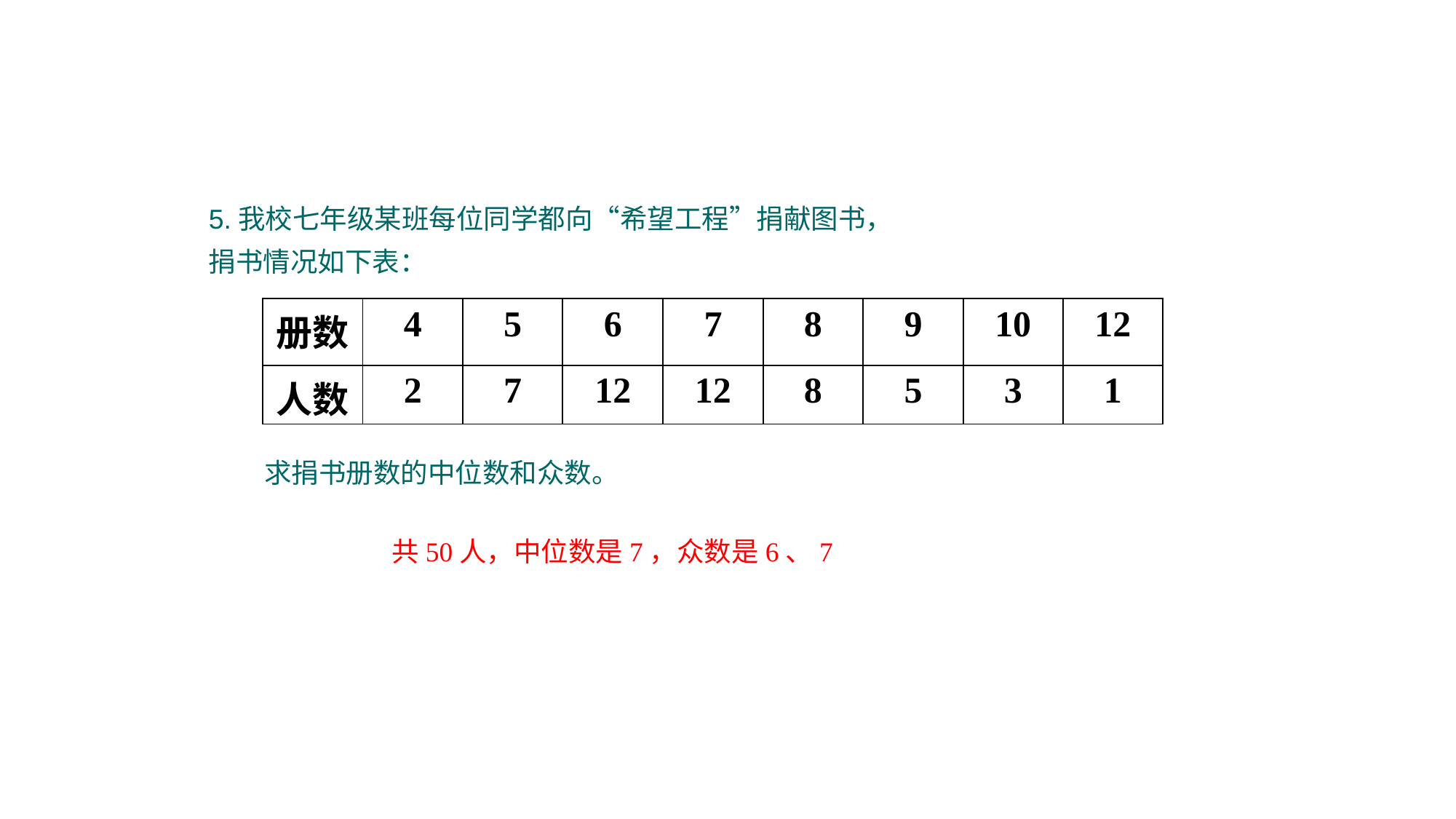

5.我校七年级某班每位同学都向“希望工程”捐献图书，
捐书情况如下表：
| 册数 | 4 | 5 | 6 | 7 | 8 | 9 | 10 | 12 |
| --- | --- | --- | --- | --- | --- | --- | --- | --- |
| 人数 | 2 | 7 | 12 | 12 | 8 | 5 | 3 | 1 |
求捐书册数的中位数和众数。
共50人，中位数是7，众数是6、7